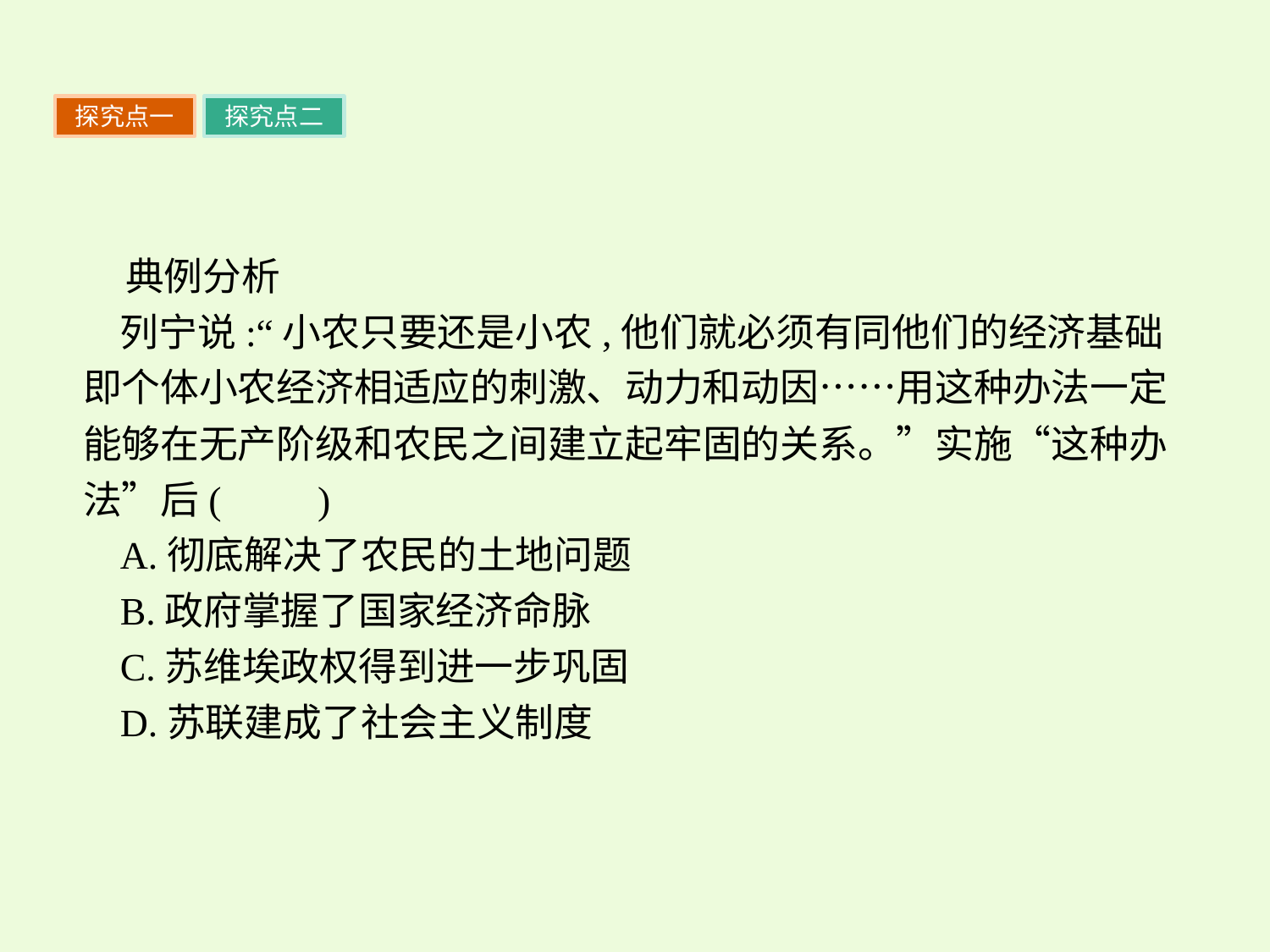

探究点一
探究点二
典例分析
列宁说:“小农只要还是小农,他们就必须有同他们的经济基础即个体小农经济相适应的刺激、动力和动因……用这种办法一定能够在无产阶级和农民之间建立起牢固的关系。”实施“这种办法”后(　　)
A.彻底解决了农民的土地问题
B.政府掌握了国家经济命脉
C.苏维埃政权得到进一步巩固
D.苏联建成了社会主义制度